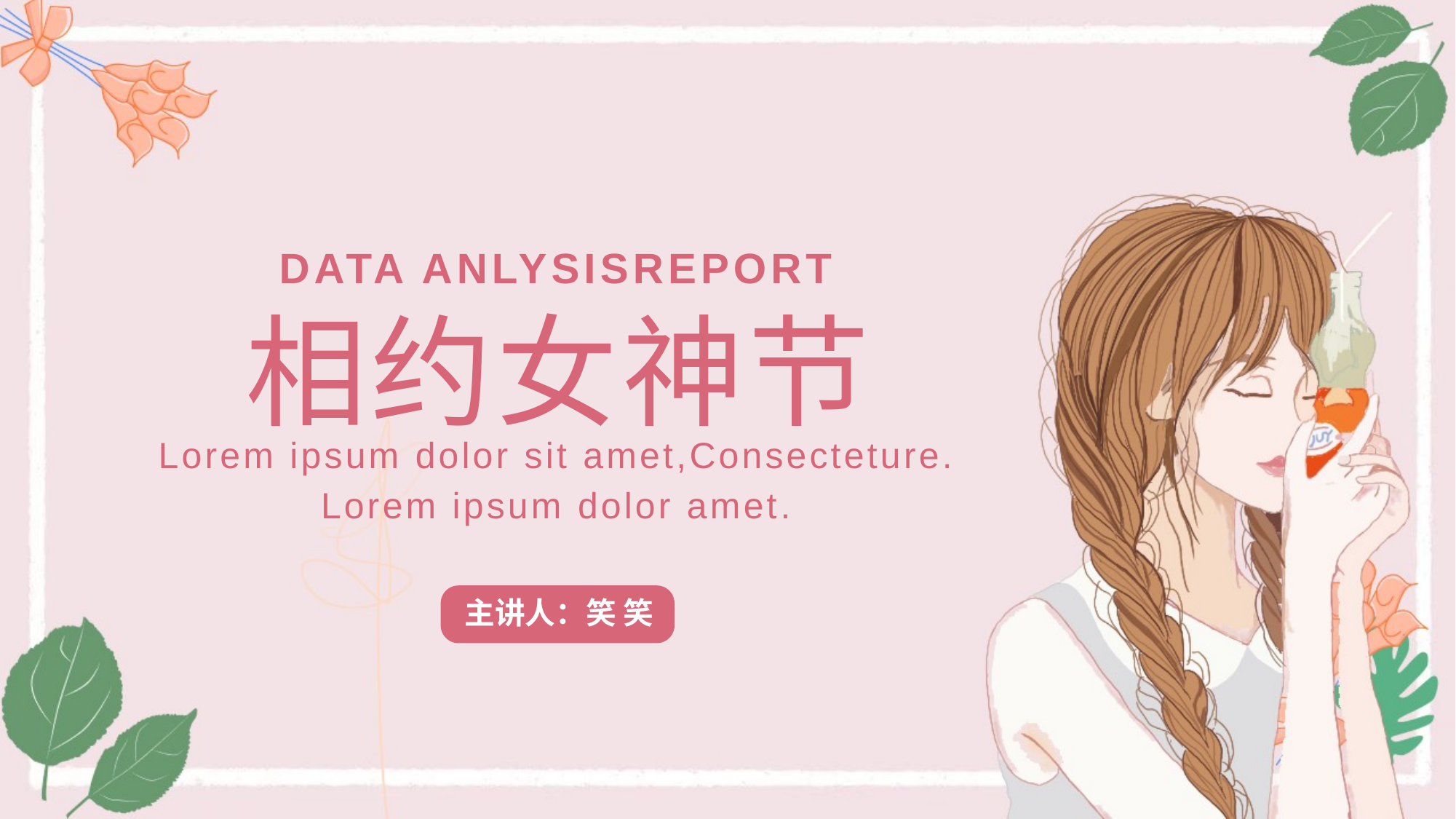

DATA ANLYSISREPORT
# 相约女神节
Lorem ipsum dolor sit amet,Consecteture.
Lorem ipsum dolor amet.

主讲人：笑 笑